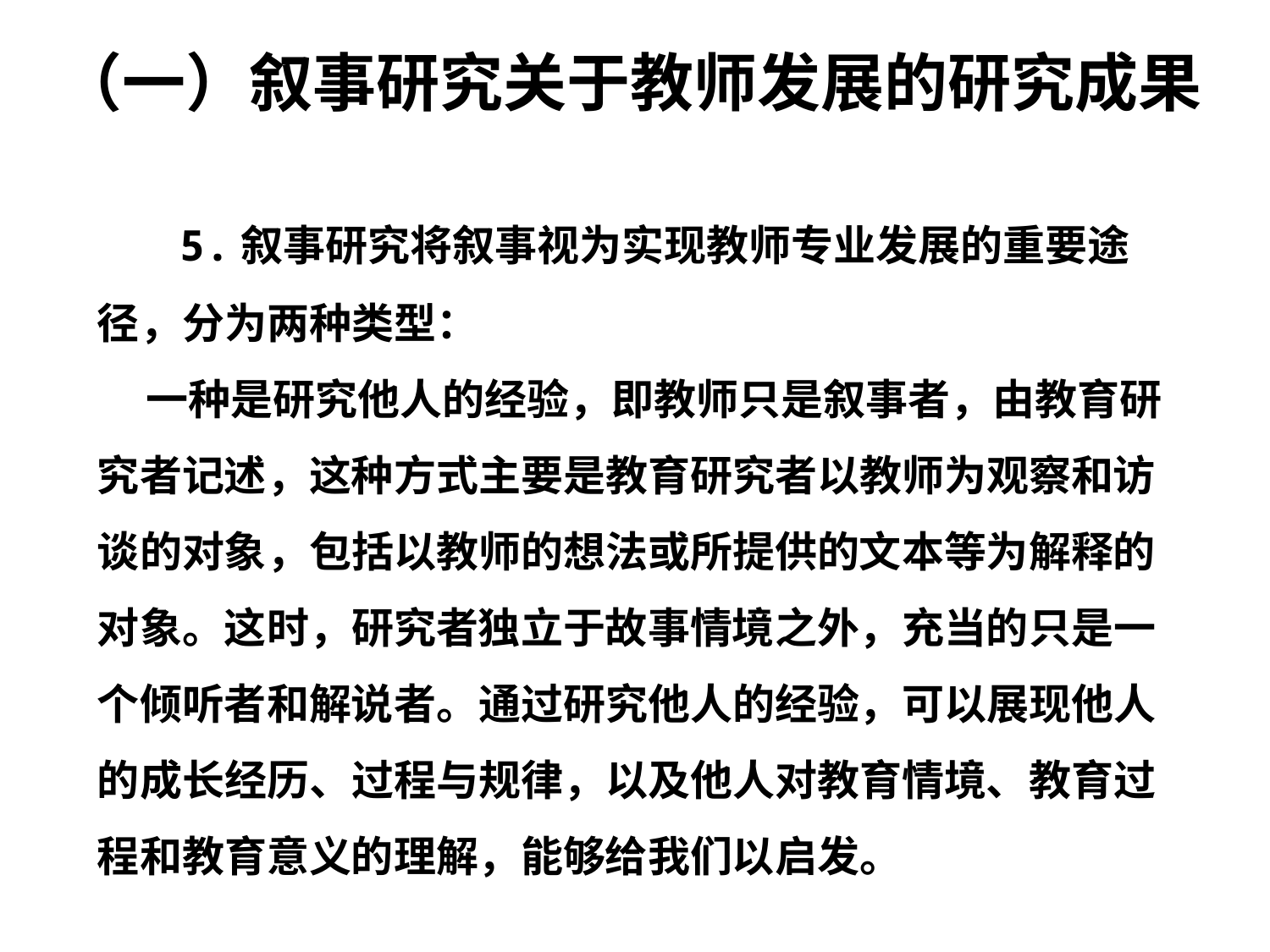

（一）叙事研究关于教师发展的研究成果
      5.叙事研究将叙事视为实现教师专业发展的重要途径，分为两种类型：
    一种是研究他人的经验，即教师只是叙事者，由教育研究者记述，这种方式主要是教育研究者以教师为观察和访谈的对象，包括以教师的想法或所提供的文本等为解释的对象。这时，研究者独立于故事情境之外，充当的只是一个倾听者和解说者。通过研究他人的经验，可以展现他人的成长经历、过程与规律，以及他人对教育情境、教育过程和教育意义的理解，能够给我们以启发。